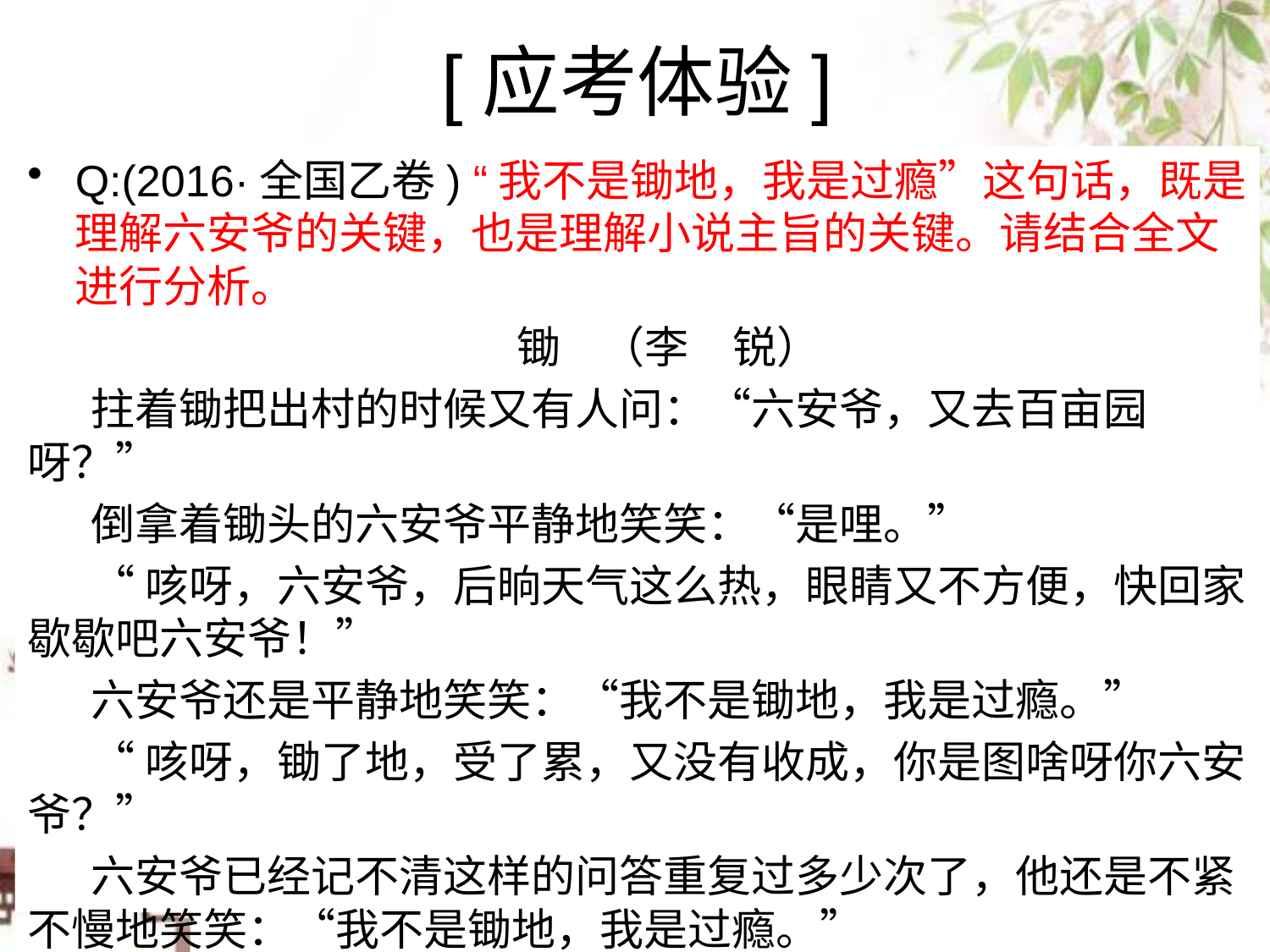

# [应考体验]
Q:(2016·全国乙卷) “我不是锄地，我是过瘾”这句话，既是理解六安爷的关键，也是理解小说主旨的关键。请结合全文进行分析。
锄    （李　锐）
拄着锄把出村的时候又有人问：“六安爷，又去百亩园呀？”
倒拿着锄头的六安爷平静地笑笑：“是哩。”
“咳呀，六安爷，后晌天气这么热，眼睛又不方便，快回家歇歇吧六安爷！”
六安爷还是平静地笑笑：“我不是锄地，我是过瘾。”
“咳呀，锄了地，受了累，又没有收成，你是图啥呀你六安爷？”
六安爷已经记不清这样的问答重复过多少次了，他还是不紧不慢地笑笑：“我不是锄地，我是过瘾。”